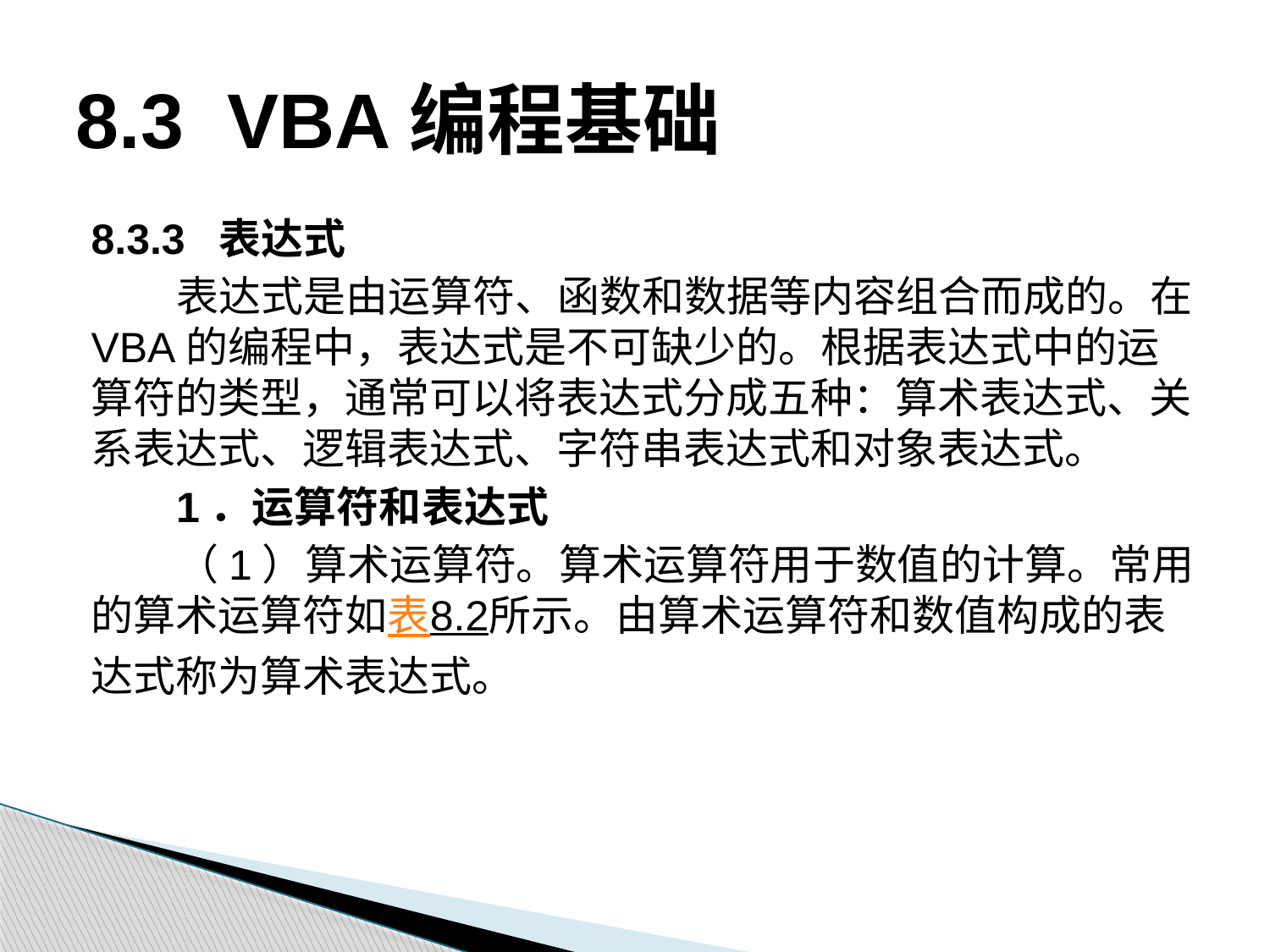

# 8.3  VBA编程基础
8.3.3  表达式
表达式是由运算符、函数和数据等内容组合而成的。在VBA的编程中，表达式是不可缺少的。根据表达式中的运算符的类型，通常可以将表达式分成五种：算术表达式、关系表达式、逻辑表达式、字符串表达式和对象表达式。
1．运算符和表达式
（1）算术运算符。算术运算符用于数值的计算。常用的算术运算符如表8.2所示。由算术运算符和数值构成的表达式称为算术表达式。